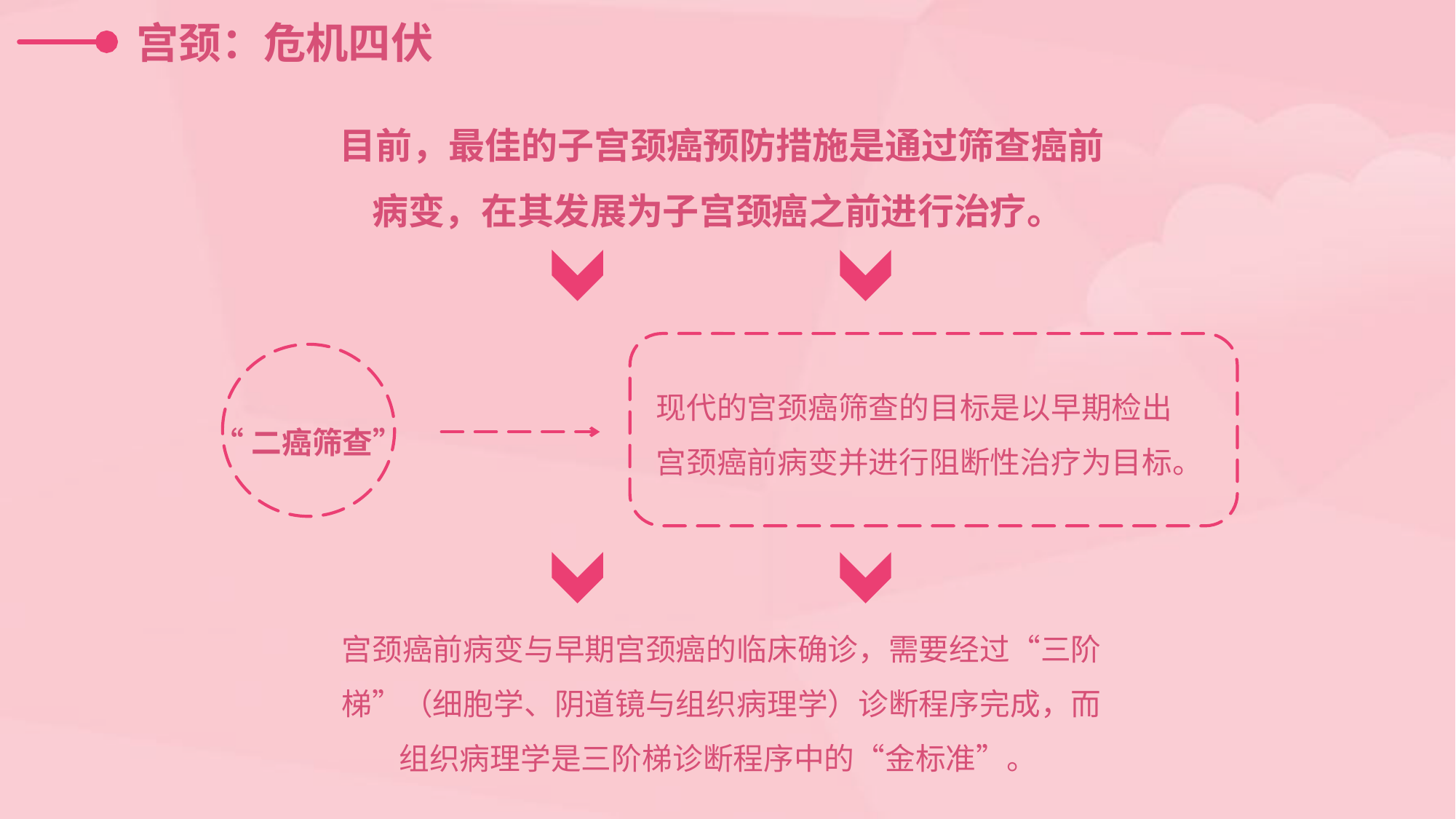

宫颈：危机四伏
目前，最佳的子宫颈癌预防措施是通过筛查癌前病变，在其发展为子宫颈癌之前进行治疗。

现代的宫颈癌筛查的目标是以早期检出宫颈癌前病变并进行阻断性治疗为目标。

“二癌筛查”

宫颈癌前病变与早期宫颈癌的临床确诊，需要经过“三阶梯”（细胞学、阴道镜与组织病理学）诊断程序完成，而组织病理学是三阶梯诊断程序中的“金标准”。